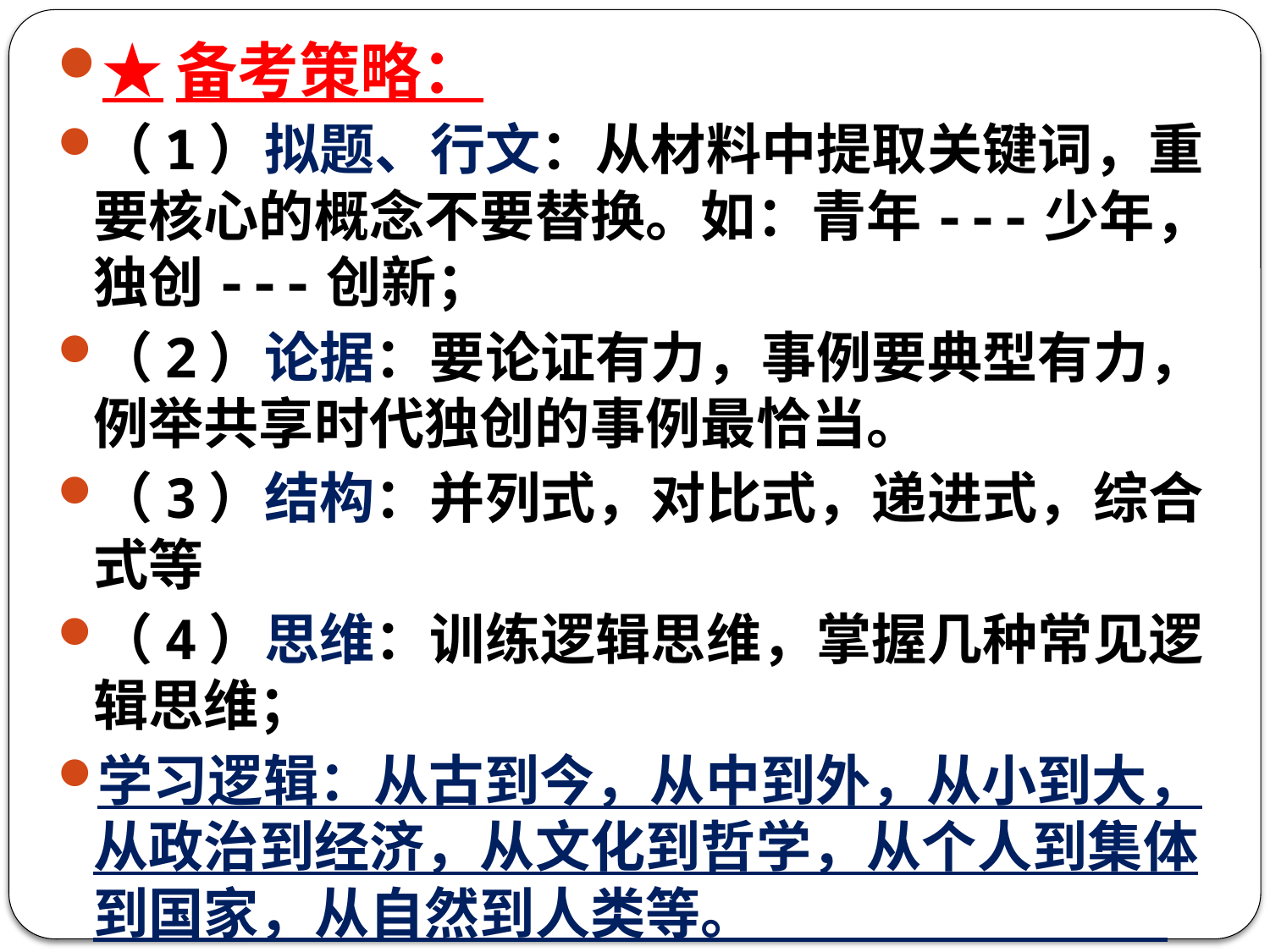

★备考策略：
（1）拟题、行文：从材料中提取关键词，重要核心的概念不要替换。如：青年---少年，独创---创新；
（2）论据：要论证有力，事例要典型有力，例举共享时代独创的事例最恰当。
（3）结构：并列式，对比式，递进式，综合式等
（4）思维：训练逻辑思维，掌握几种常见逻辑思维；
学习逻辑：从古到今，从中到外，从小到大，从政治到经济，从文化到哲学，从个人到集体到国家，从自然到人类等。